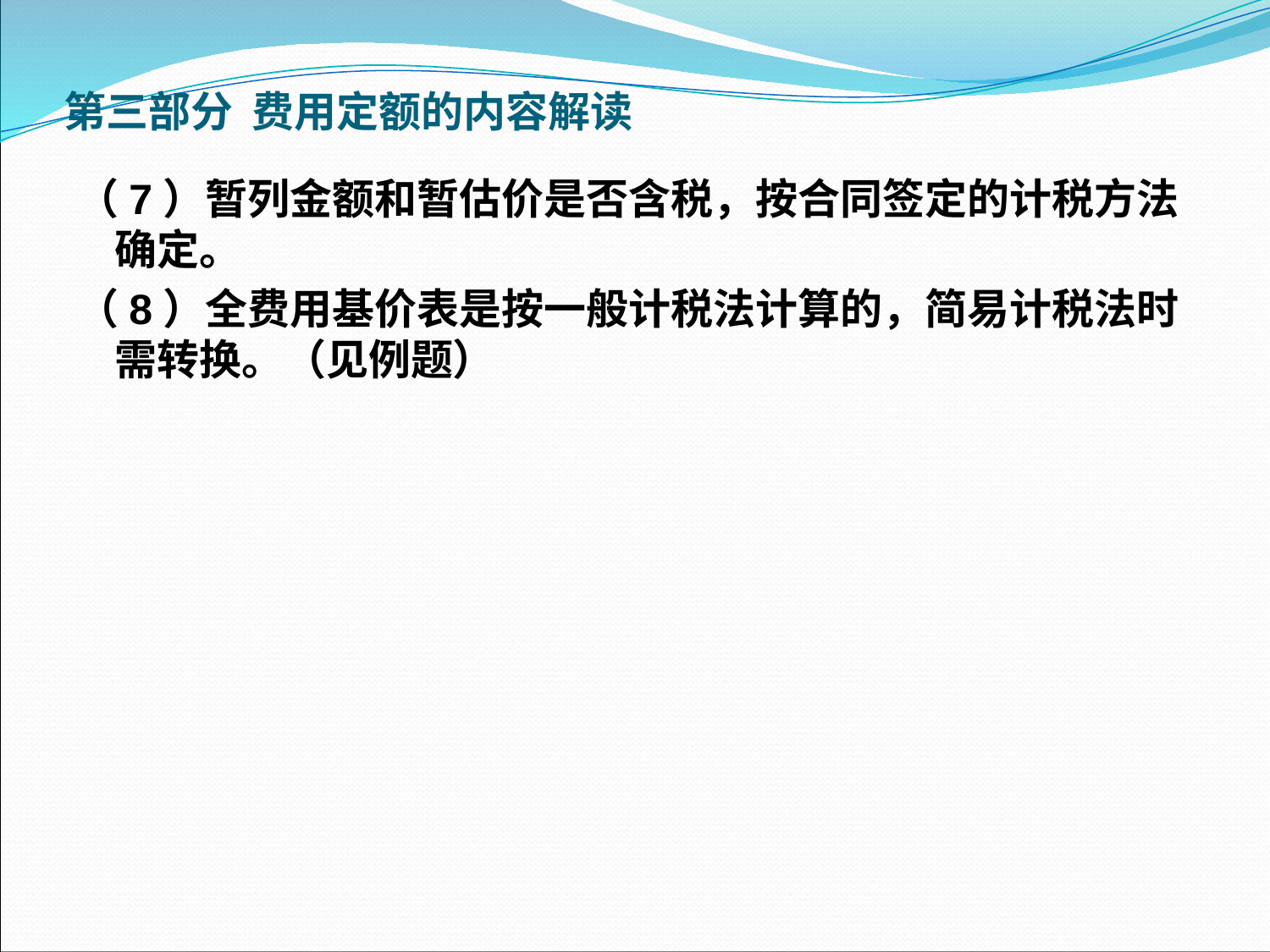

第三部分  费用定额的内容解读
（7）暂列金额和暂估价是否含税，按合同签定的计税方法确定。
（8）全费用基价表是按一般计税法计算的，简易计税法时需转换。（见例题）